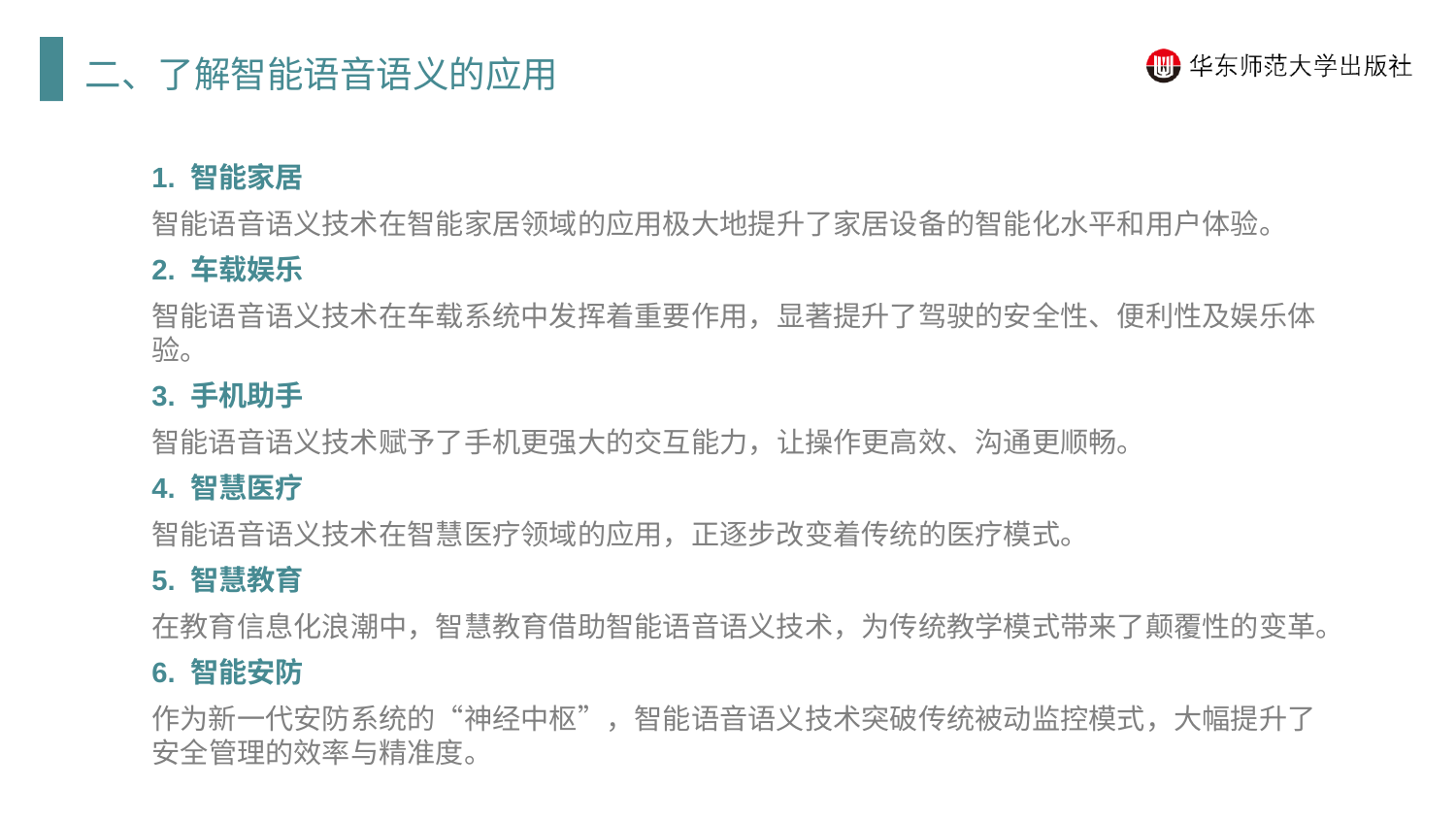

二、了解智能语音语义的应用
1. 智能家居
智能语音语义技术在智能家居领域的应用极大地提升了家居设备的智能化水平和用户体验。
2. 车载娱乐
智能语音语义技术在车载系统中发挥着重要作用，显著提升了驾驶的安全性、便利性及娱乐体验。
3. 手机助手
智能语音语义技术赋予了手机更强大的交互能力，让操作更高效、沟通更顺畅。
4. 智慧医疗
智能语音语义技术在智慧医疗领域的应用，正逐步改变着传统的医疗模式。
5. 智慧教育
在教育信息化浪潮中，智慧教育借助智能语音语义技术，为传统教学模式带来了颠覆性的变革。
6. 智能安防
作为新一代安防系统的“神经中枢”，智能语音语义技术突破传统被动监控模式，大幅提升了安全管理的效率与精准度。